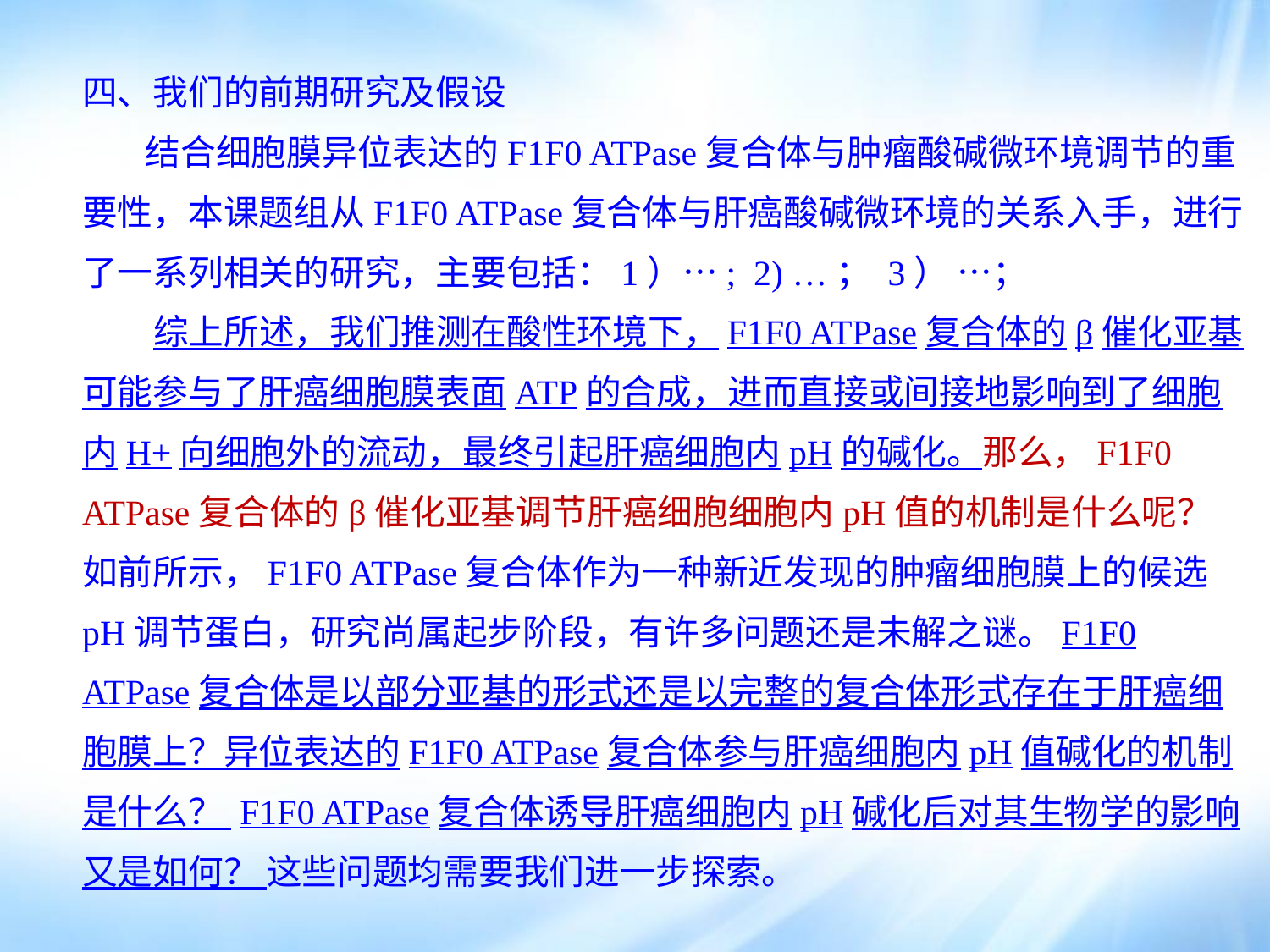

四、我们的前期研究及假设
       结合细胞膜异位表达的F1F0 ATPase复合体与肿瘤酸碱微环境调节的重要性，本课题组从F1F0 ATPase复合体与肝癌酸碱微环境的关系入手，进行了一系列相关的研究，主要包括：1）…;  2) …； 3） …；
        综上所述，我们推测在酸性环境下，F1F0 ATPase复合体的β催化亚基可能参与了肝癌细胞膜表面ATP的合成，进而直接或间接地影响到了细胞内H+向细胞外的流动，最终引起肝癌细胞内pH的碱化。那么，F1F0 ATPase复合体的β催化亚基调节肝癌细胞细胞内pH值的机制是什么呢？如前所示，F1F0 ATPase复合体作为一种新近发现的肿瘤细胞膜上的候选pH调节蛋白，研究尚属起步阶段，有许多问题还是未解之谜。F1F0 ATPase复合体是以部分亚基的形式还是以完整的复合体形式存在于肝癌细胞膜上？异位表达的F1F0 ATPase复合体参与肝癌细胞内pH值碱化的机制是什么？ F1F0 ATPase复合体诱导肝癌细胞内pH碱化后对其生物学的影响又是如何？ 这些问题均需要我们进一步探索。